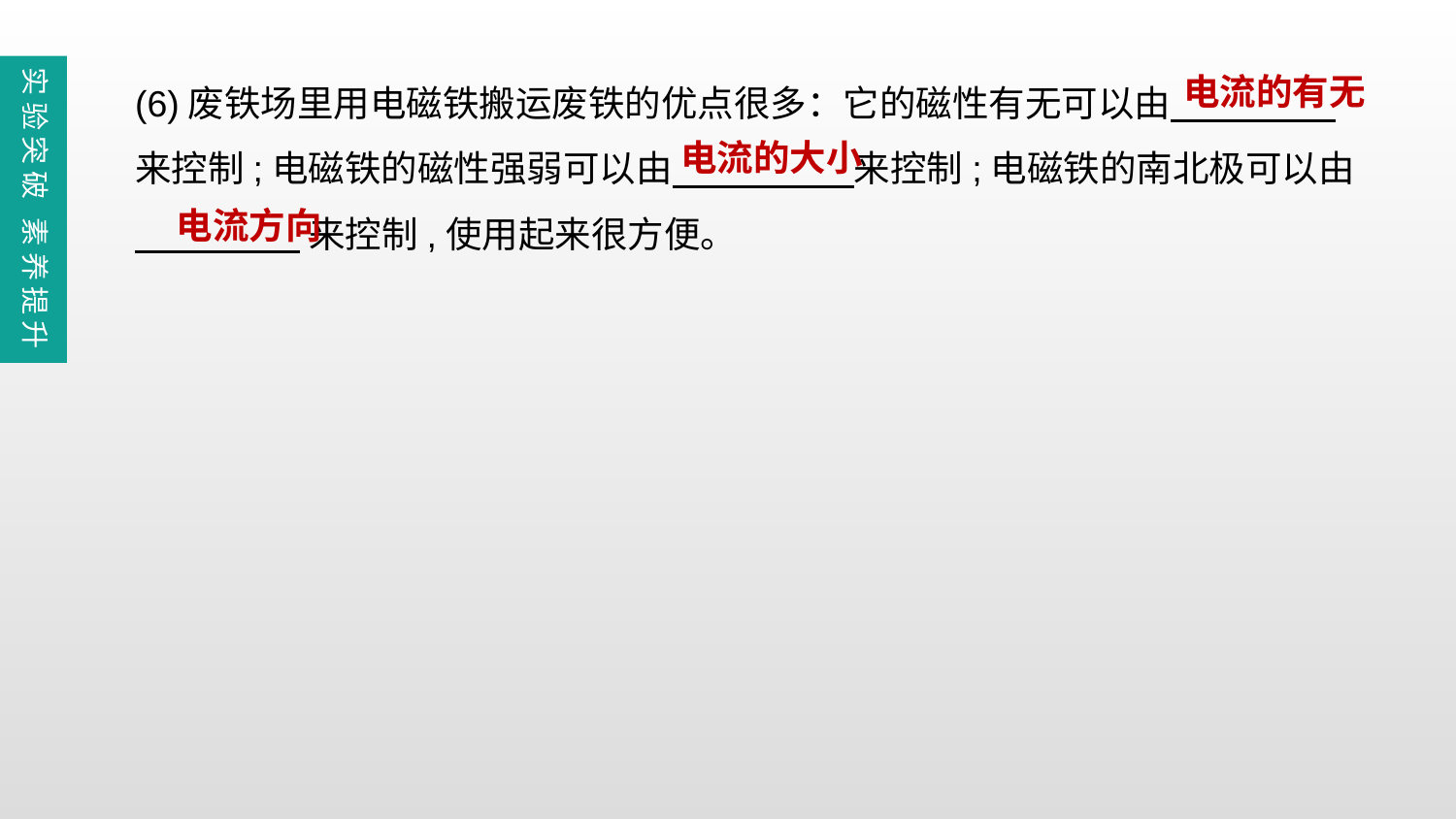

(6)废铁场里用电磁铁搬运废铁的优点很多：它的磁性有无可以由
来控制;电磁铁的磁性强弱可以由                      来控制;电磁铁的南北极可以由
                    来控制,使用起来很方便。

实验突破 素养提升
电流的有无
电流的大小
电流方向